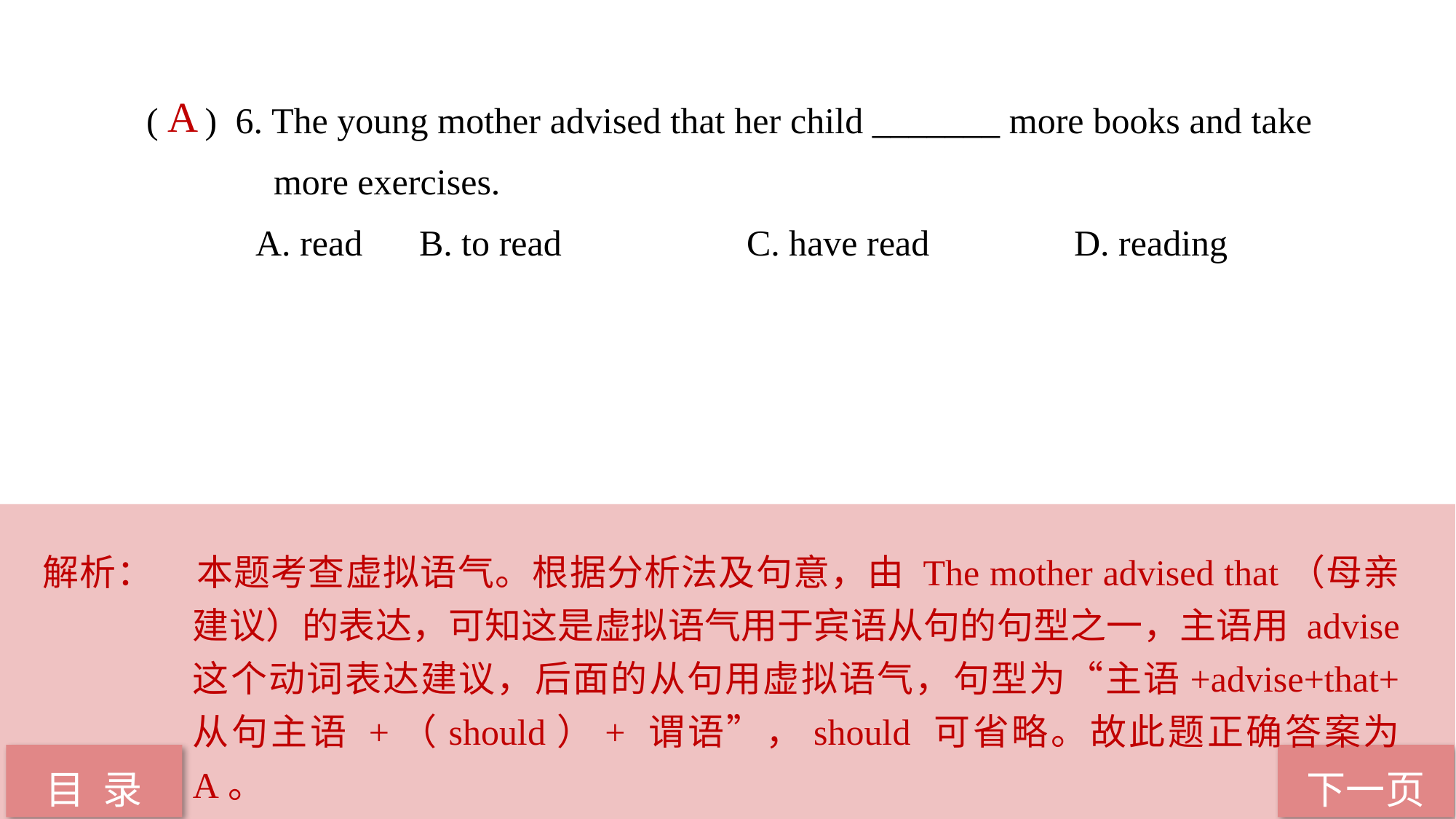

(     )  6. The young mother advised that her child _______ more books and take 		  more exercises.
A. read 	B. to read 		C. have read 		D. reading
  A
解析：	本题考查虚拟语气。根据分析法及句意，由 The mother advised that（母亲建议）的表达，可知这是虚拟语气用于宾语从句的句型之一，主语用 advise 这个动词表达建议，后面的从句用虚拟语气，句型为“主语+advise+that+ 从句主语 +（should）+ 谓语”，should 可省略。故此题正确答案为 A。